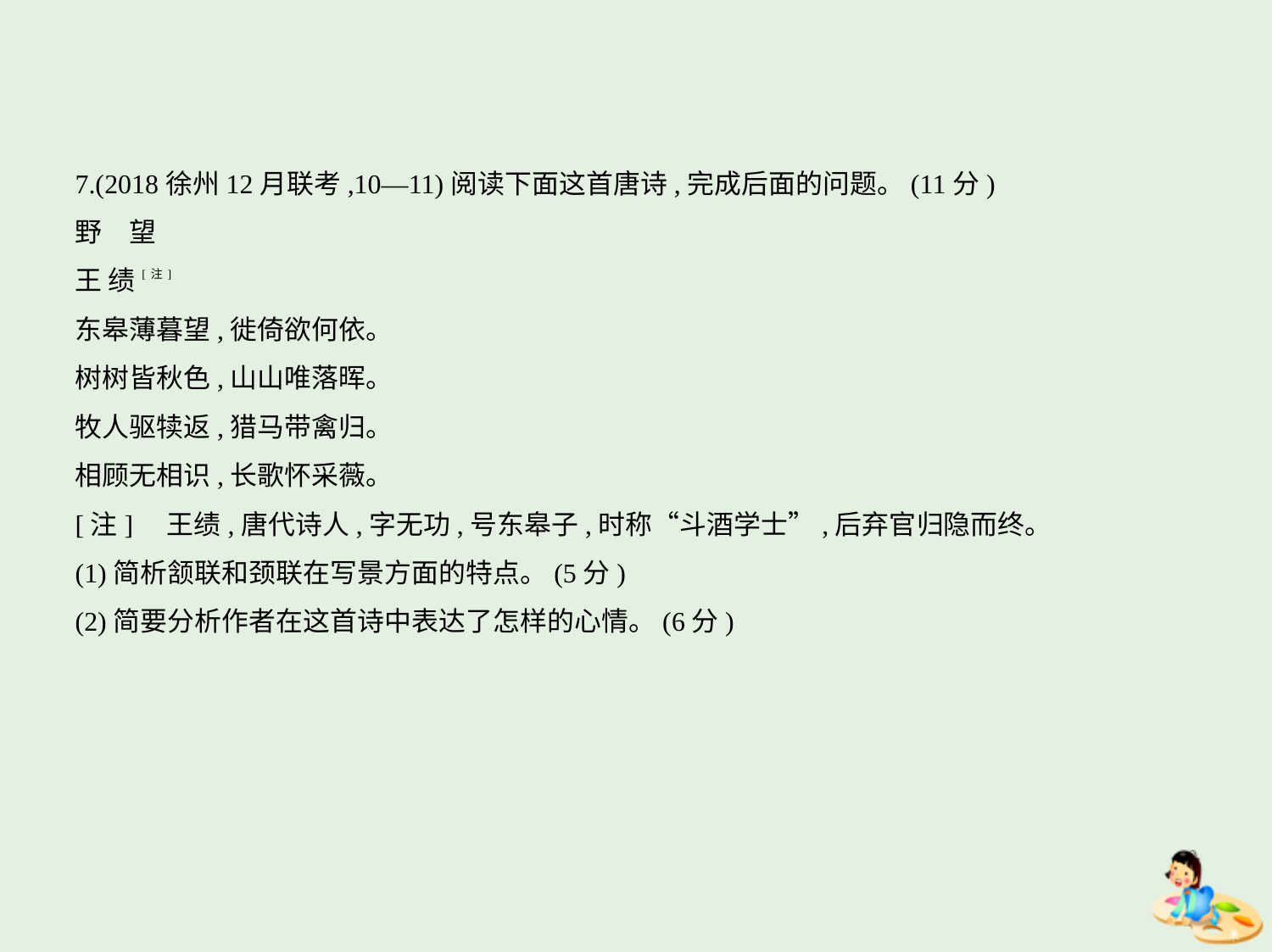

7.(2018徐州12月联考,10—11)阅读下面这首唐诗,完成后面的问题。(11分)
野　望
王 绩[注]
东皋薄暮望,徙倚欲何依。
树树皆秋色,山山唯落晖。
牧人驱犊返,猎马带禽归。
相顾无相识,长歌怀采薇。
[注]    王绩,唐代诗人,字无功,号东皋子,时称“斗酒学士”,后弃官归隐而终。
(1)简析颔联和颈联在写景方面的特点。(5分)
(2)简要分析作者在这首诗中表达了怎样的心情。(6分)